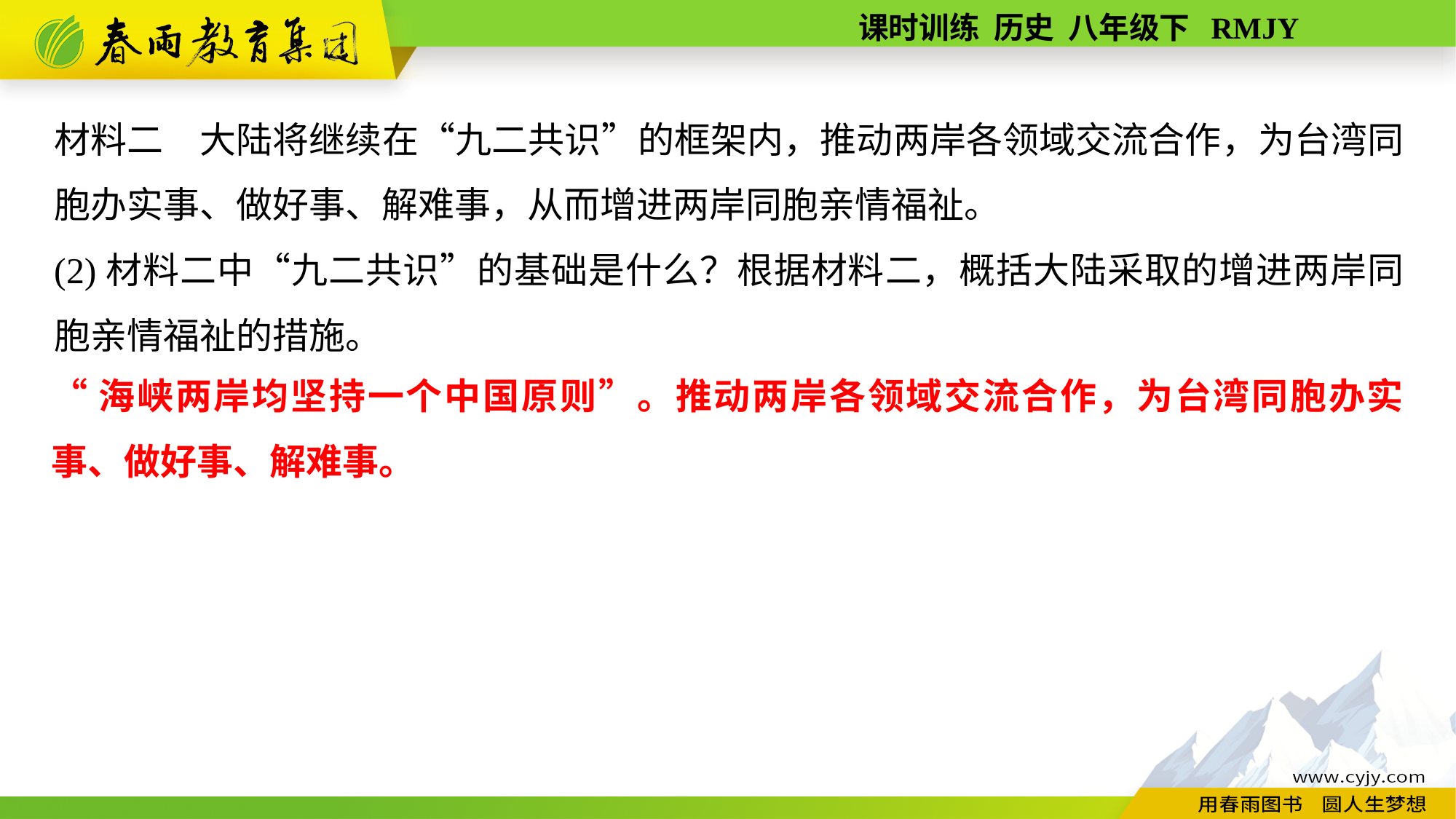

材料二　大陆将继续在“九二共识”的框架内，推动两岸各领域交流合作，为台湾同胞办实事、做好事、解难事，从而增进两岸同胞亲情福祉。
(2)材料二中“九二共识”的基础是什么？根据材料二，概括大陆采取的增进两岸同胞亲情福祉的措施。
“海峡两岸均坚持一个中国原则”。推动两岸各领域交流合作，为台湾同胞办实事、做好事、解难事。